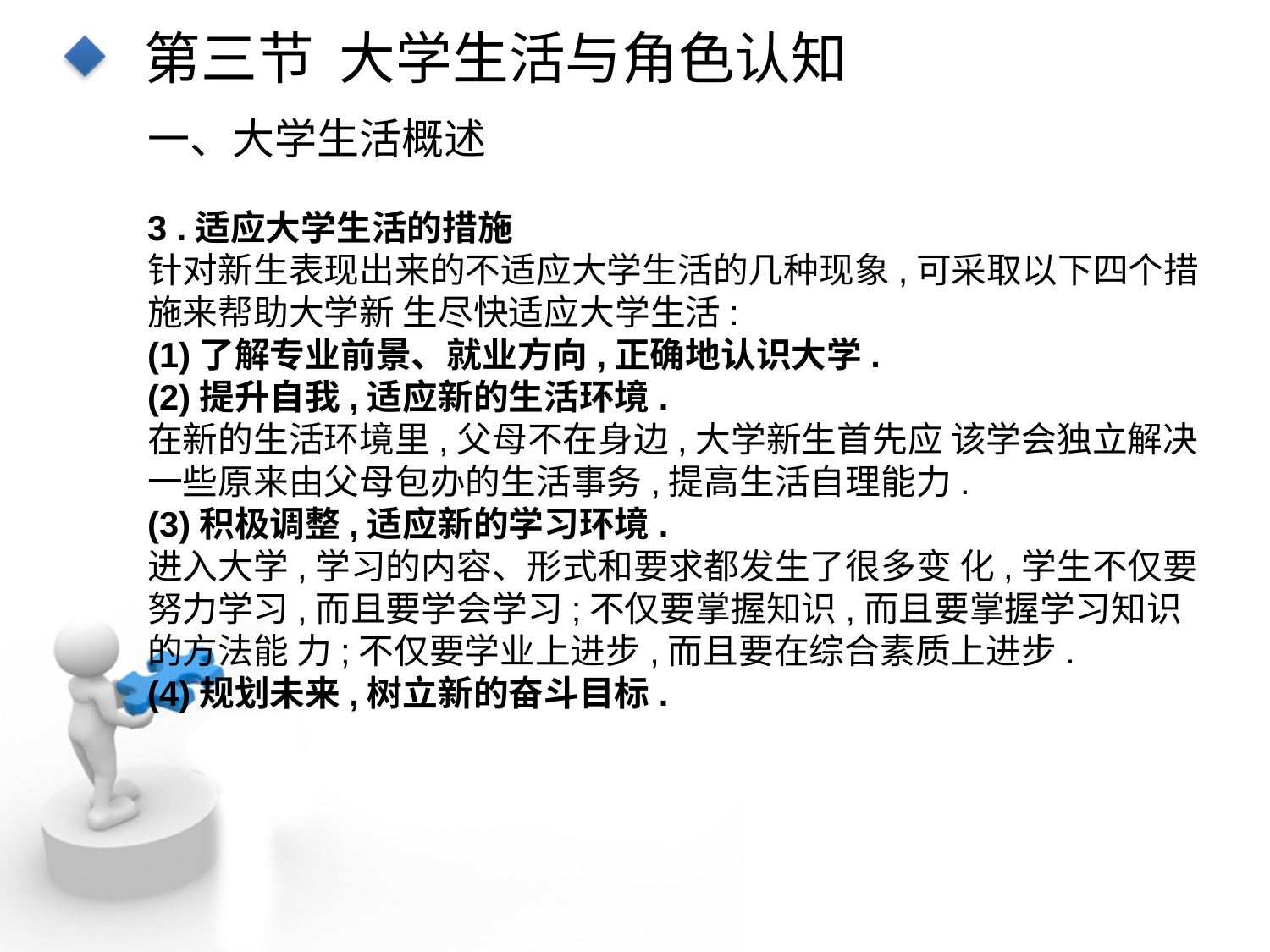

第三节  大学生活与角色认知

一、大学生活概述

3 .适应大学生活的措施
针对新生表现出来的不适应大学生活的几种现象,可采取以下四个措施来帮助大学新 生尽快适应大学生活:
(1)了解专业前景、就业方向,正确地认识大学.
(2)提升自我,适应新的生活环境.
在新的生活环境里,父母不在身边,大学新生首先应 该学会独立解决一些原来由父母包办的生活事务,提高生活自理能力.
(3)积极调整,适应新的学习环境.
进入大学,学习的内容、形式和要求都发生了很多变 化,学生不仅要努力学习,而且要学会学习;不仅要掌握知识,而且要掌握学习知识的方法能 力;不仅要学业上进步,而且要在综合素质上进步.
(4)规划未来,树立新的奋斗目标.

点击添加文本
点击添加文本
点击添加文本
点击添加文本